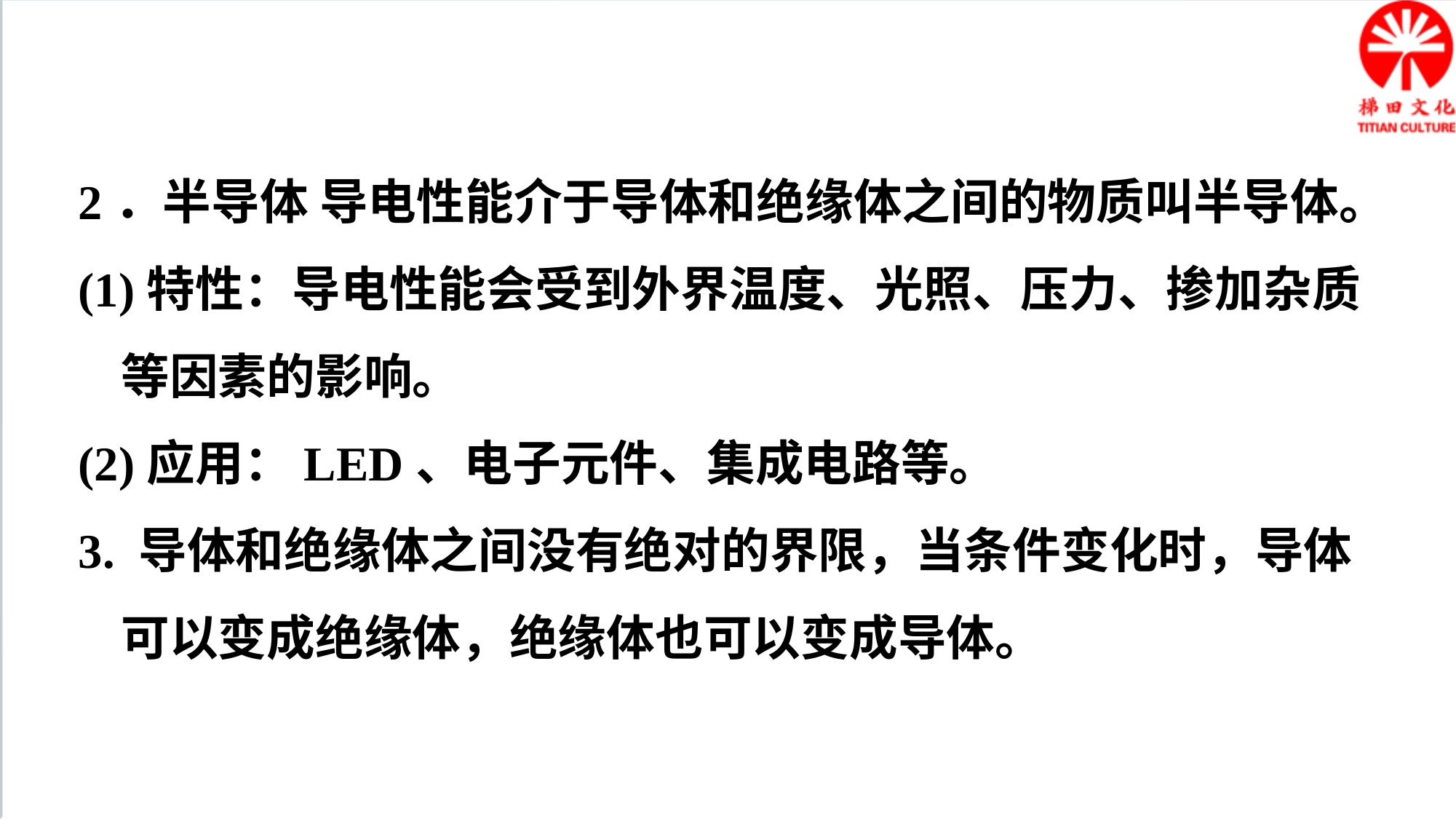

2．半导体 导电性能介于导体和绝缘体之间的物质叫半导体。
(1)特性：导电性能会受到外界温度、光照、压力、掺加杂质等因素的影响。
(2)应用：LED、电子元件、集成电路等。
3. 导体和绝缘体之间没有绝对的界限，当条件变化时，导体可以变成绝缘体，绝缘体也可以变成导体。